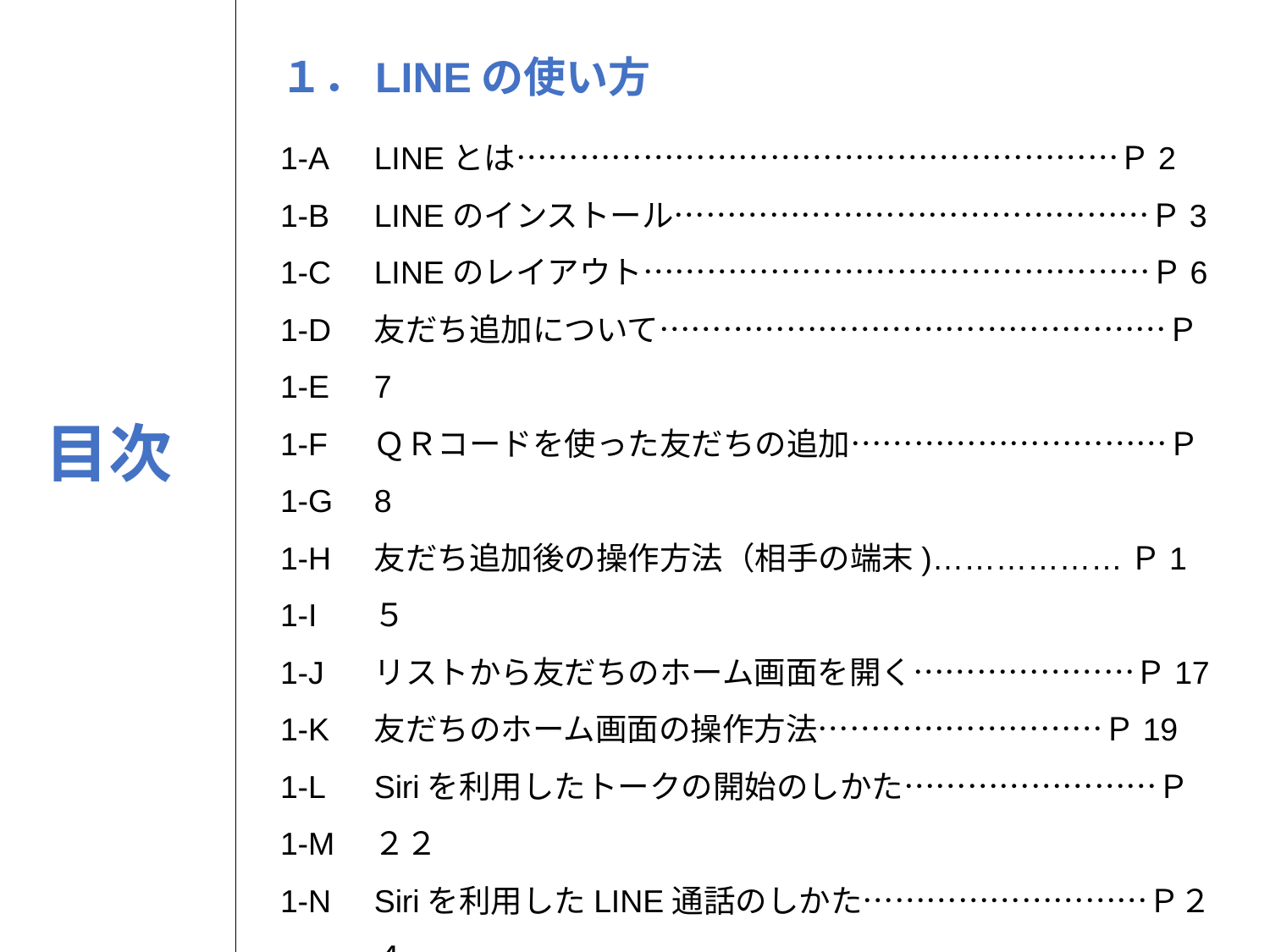

１．LINEの使い方
1-A
1-B
1-C
1-D
1-E
1-F
1-G
1-H
1-I
1-J
1-K
1-L
1-M
1-N
LINEとは…………………………………………………Ｐ2
LINEのインストール………………………………………Ｐ3
LINEのレイアウト…………………………………………Ｐ6
友だち追加について…………………………………………Ｐ7
ＱＲコードを使った友だちの追加…………………………Ｐ8
友だち追加後の操作方法（相手の端末)………………Ｐ1５
リストから友だちのホーム画面を開く…………………Ｐ17
友だちのホーム画面の操作方法………………………Ｐ19
Siriを利用したトークの開始のしかた……………………Ｐ２２
Siriを利用したLINE通話のしかた………………………Ｐ２４
Siriを利用したトークの確認のしかた……………………Ｐ２５
トークの確認方法…………………………………………Ｐ２６
トークルームでのメッセージのやりとり………………Ｐ３1
スタンプについて…………………………………………Ｐ３3
目次